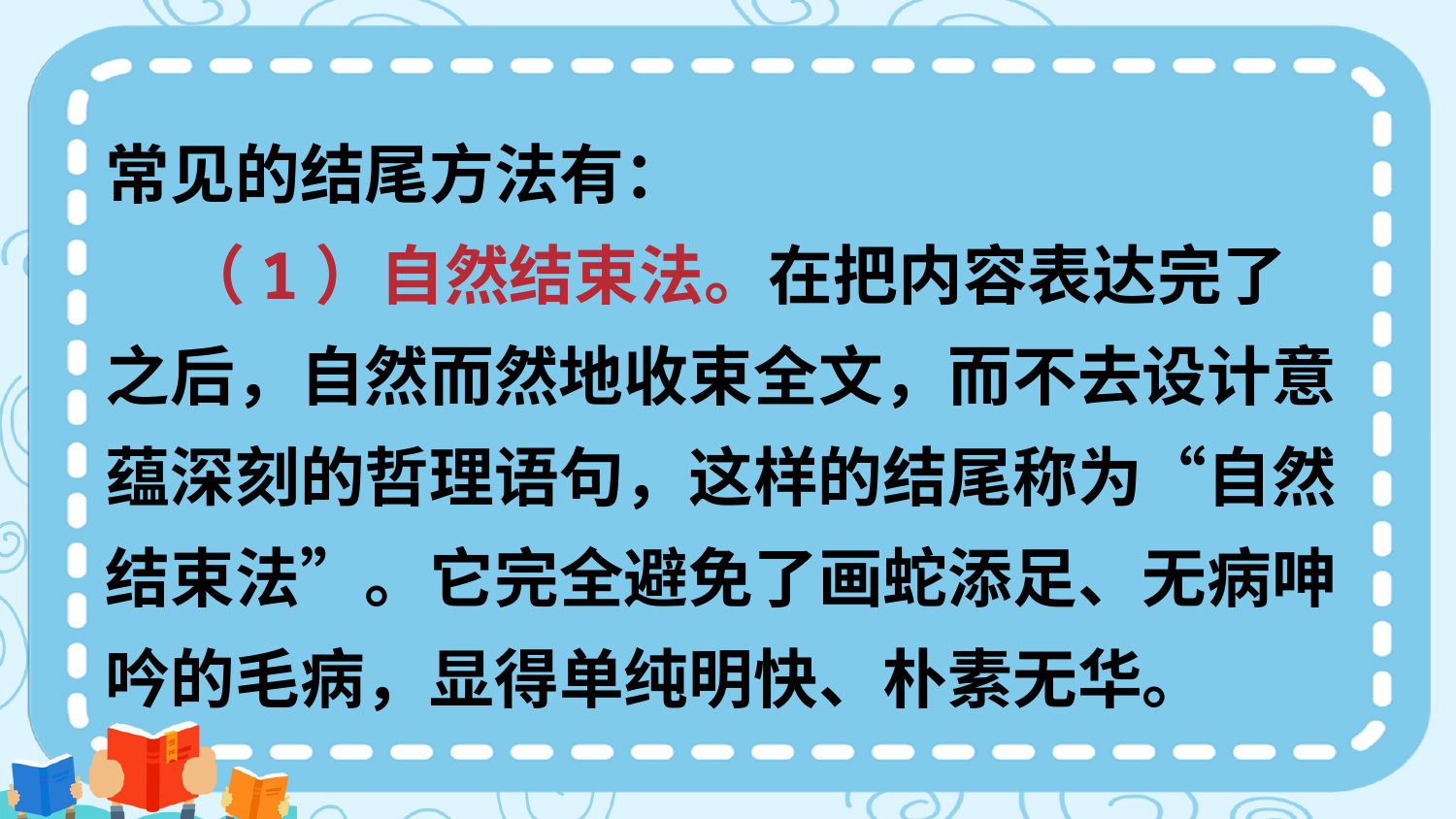

常见的结尾方法有：
    （1）自然结束法。在把内容表达完了之后，自然而然地收束全文，而不去设计意蕴深刻的哲理语句，这样的结尾称为“自然结束法”。它完全避免了画蛇添足、无病呻吟的毛病，显得单纯明快、朴素无华。